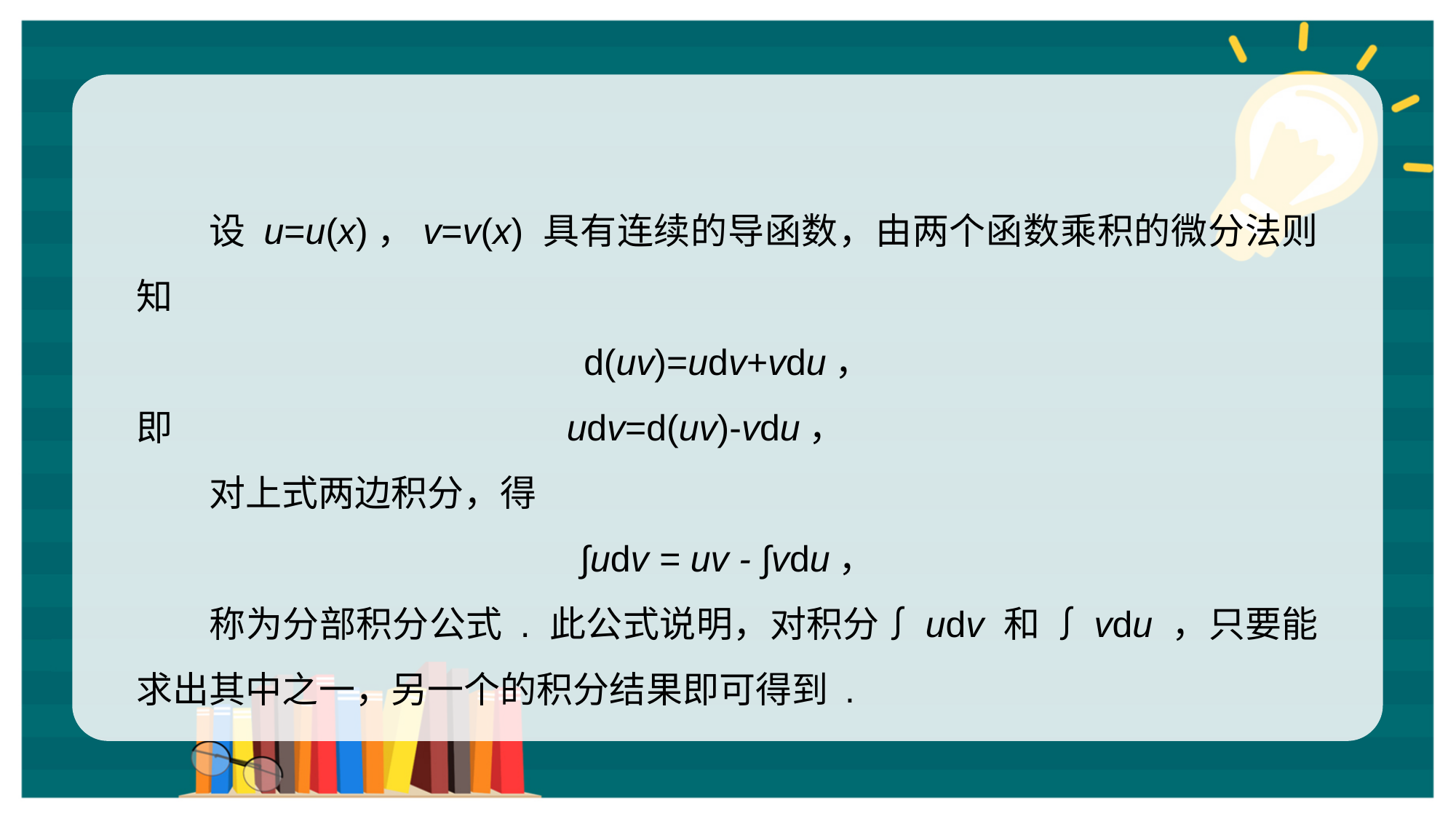

设 u=u(x)，v=v(x) 具有连续的导函数，由两个函数乘积的微分法则知
d(uv)=udv+vdu，
即                                               udv=d(uv)-vdu，
对上式两边积分，得
∫udv = uv - ∫vdu，
称为分部积分公式 . 此公式说明，对积分∫udv 和 ∫vdu ，只要能求出其中之一，另一个的积分结果即可得到 .